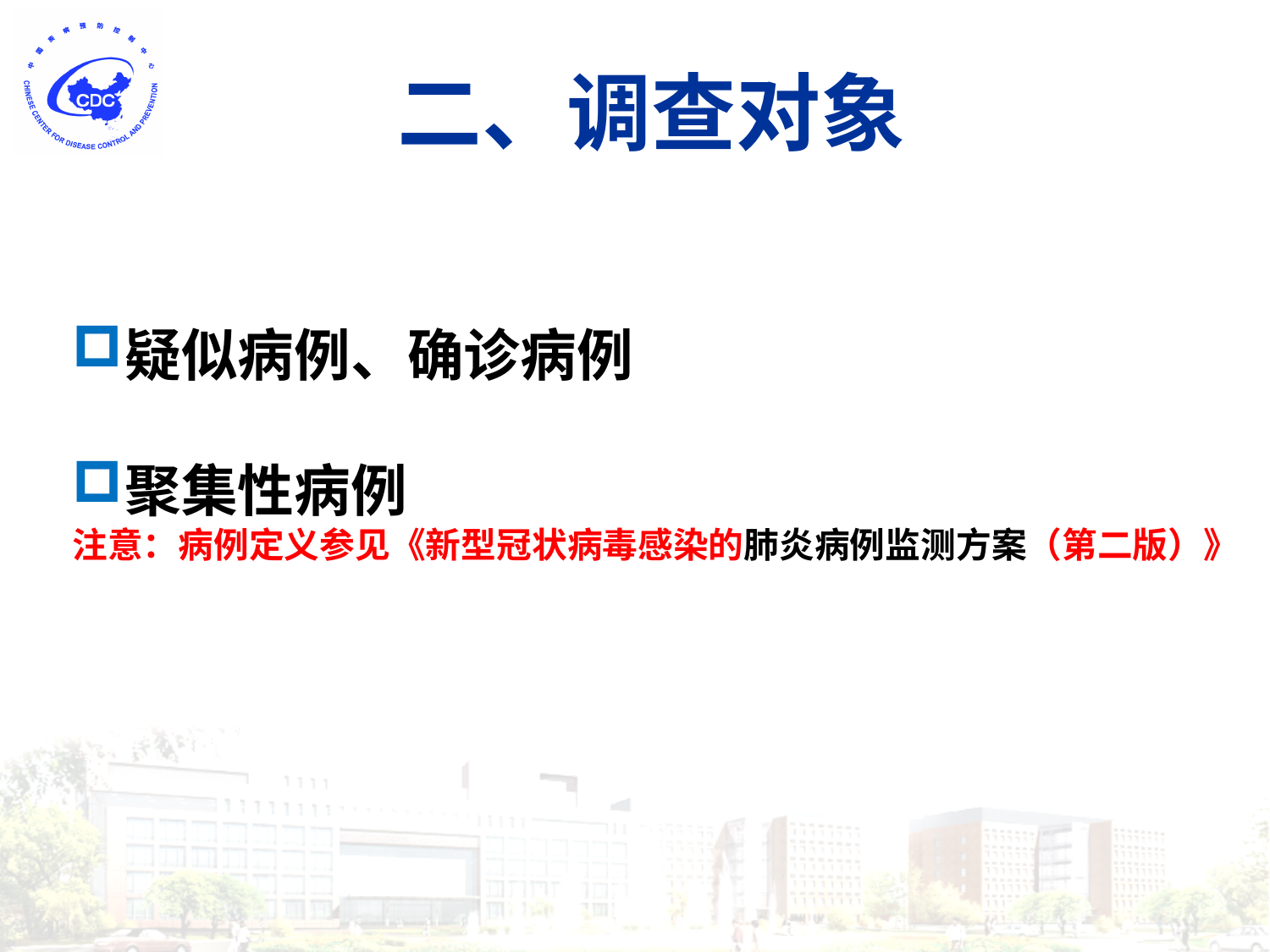

# 二、调查对象
疑似病例、确诊病例
聚集性病例
注意：病例定义参见《新型冠状病毒感染的肺炎病例监测方案（第二版）》